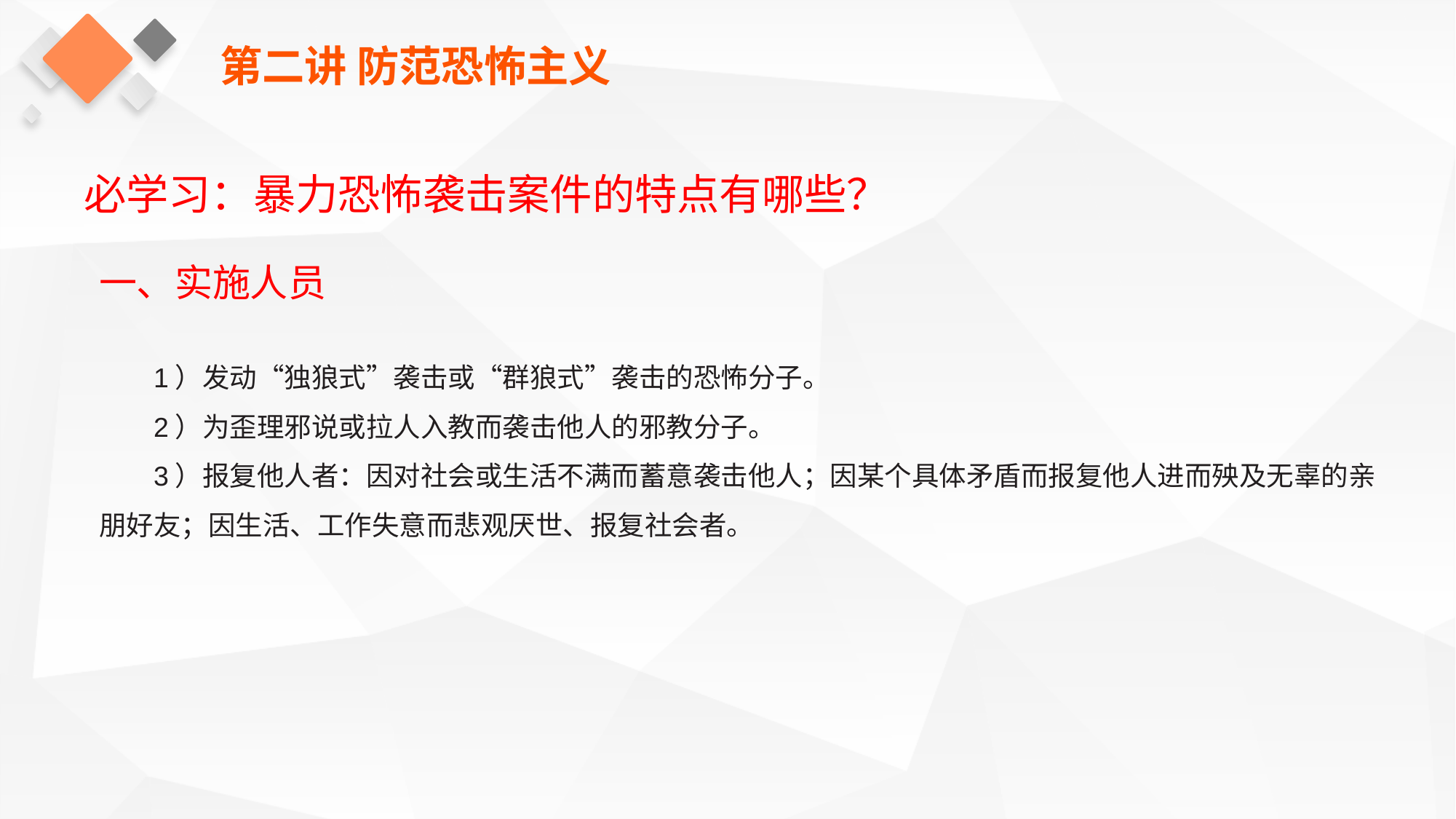

第二讲 防范恐怖主义
必学习：暴力恐怖袭击案件的特点有哪些？
一、实施人员
1）发动“独狼式”袭击或“群狼式”袭击的恐怖分子。
2）为歪理邪说或拉人入教而袭击他人的邪教分子。
3）报复他人者：因对社会或生活不满而蓄意袭击他人；因某个具体矛盾而报复他人进而殃及无辜的亲朋好友；因生活、工作失意而悲观厌世、报复社会者。